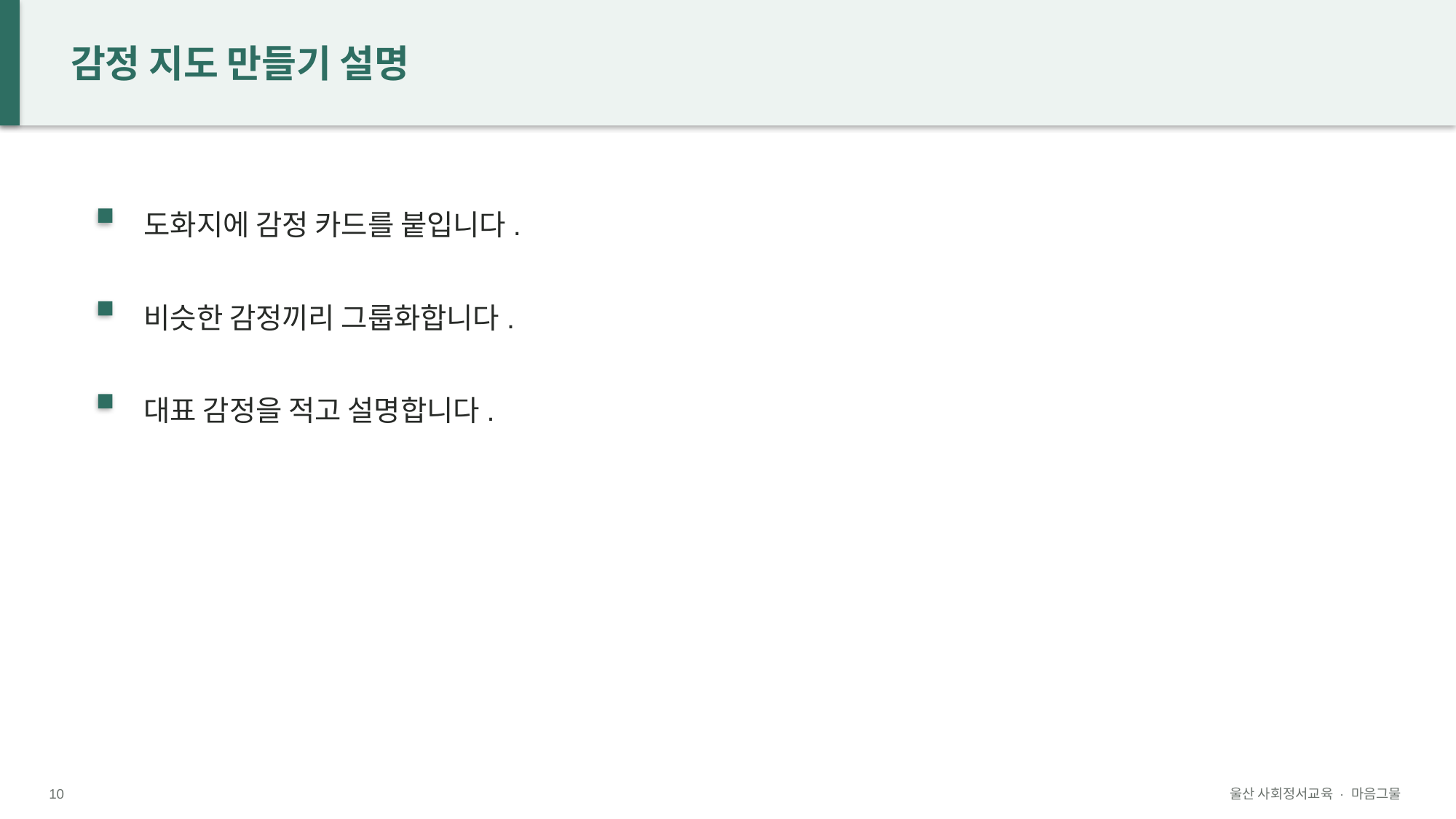

감정 지도 만들기 설명
도화지에 감정 카드를 붙입니다.

비슷한 감정끼리 그룹화합니다.

대표 감정을 적고 설명합니다.

10
울산 사회정서교육 · 마음그물